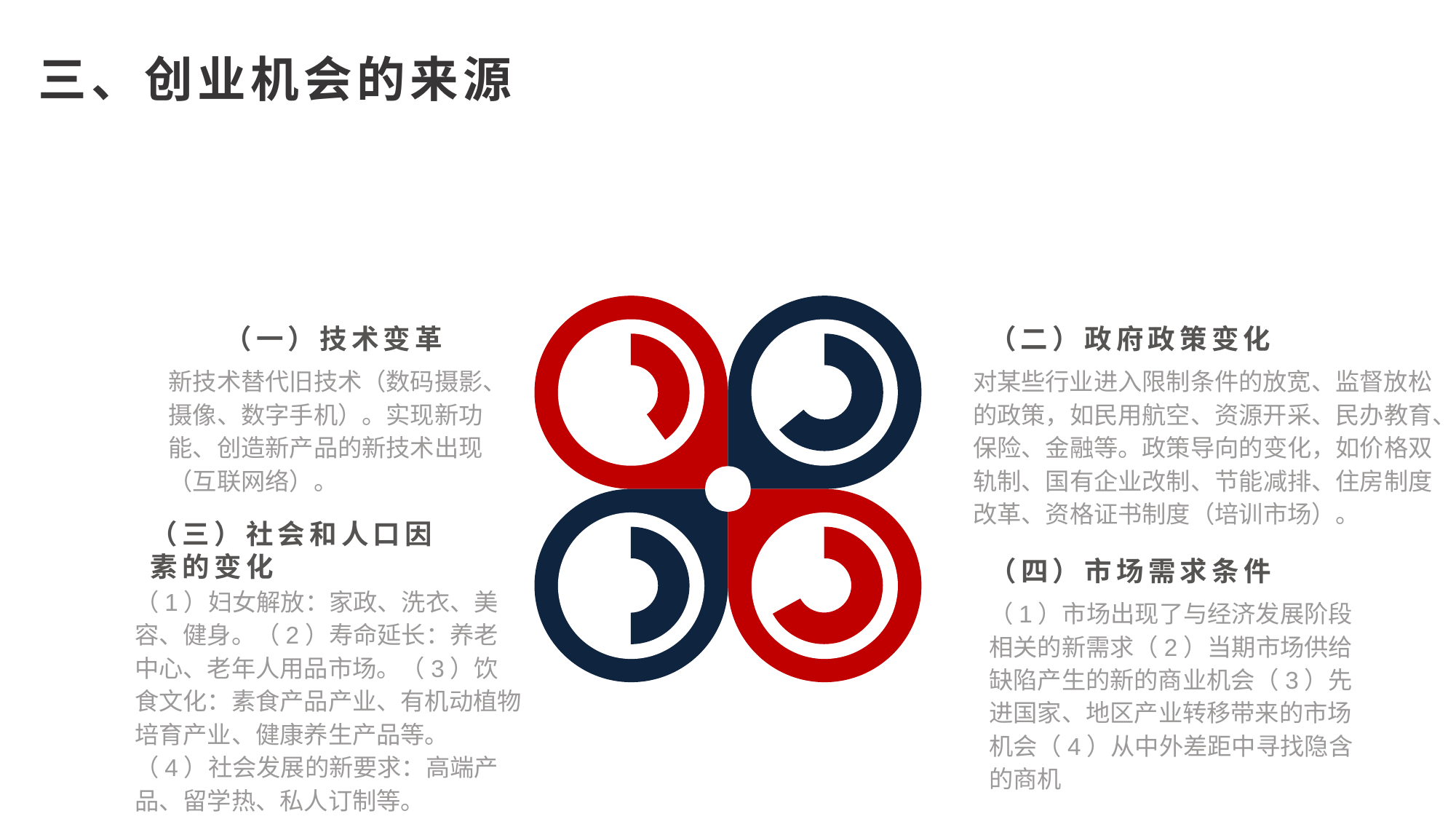

三、创业机会的来源

（一）技术变革
新技术替代旧技术（数码摄影、摄像、数字手机）。实现新功能、创造新产品的新技术出现（互联网络）。
（二）政府政策变化
对某些行业进入限制条件的放宽、监督放松的政策，如民用航空、资源开采、民办教育、保险、金融等。政策导向的变化，如价格双轨制、国有企业改制、节能减排、住房制度改革、资格证书制度（培训市场）。
（三）社会和人口因素的变化
（1）妇女解放：家政、洗衣、美容、健身。（2）寿命延长：养老中心、老年人用品市场。（3）饮食文化：素食产品产业、有机动植物培育产业、健康养生产品等。（4）社会发展的新要求：高端产品、留学热、私人订制等。
（四）市场需求条件
（1）市场出现了与经济发展阶段相关的新需求（2）当期市场供给缺陷产生的新的商业机会（3）先进国家、地区产业转移带来的市场机会（4）从中外差距中寻找隐含的商机